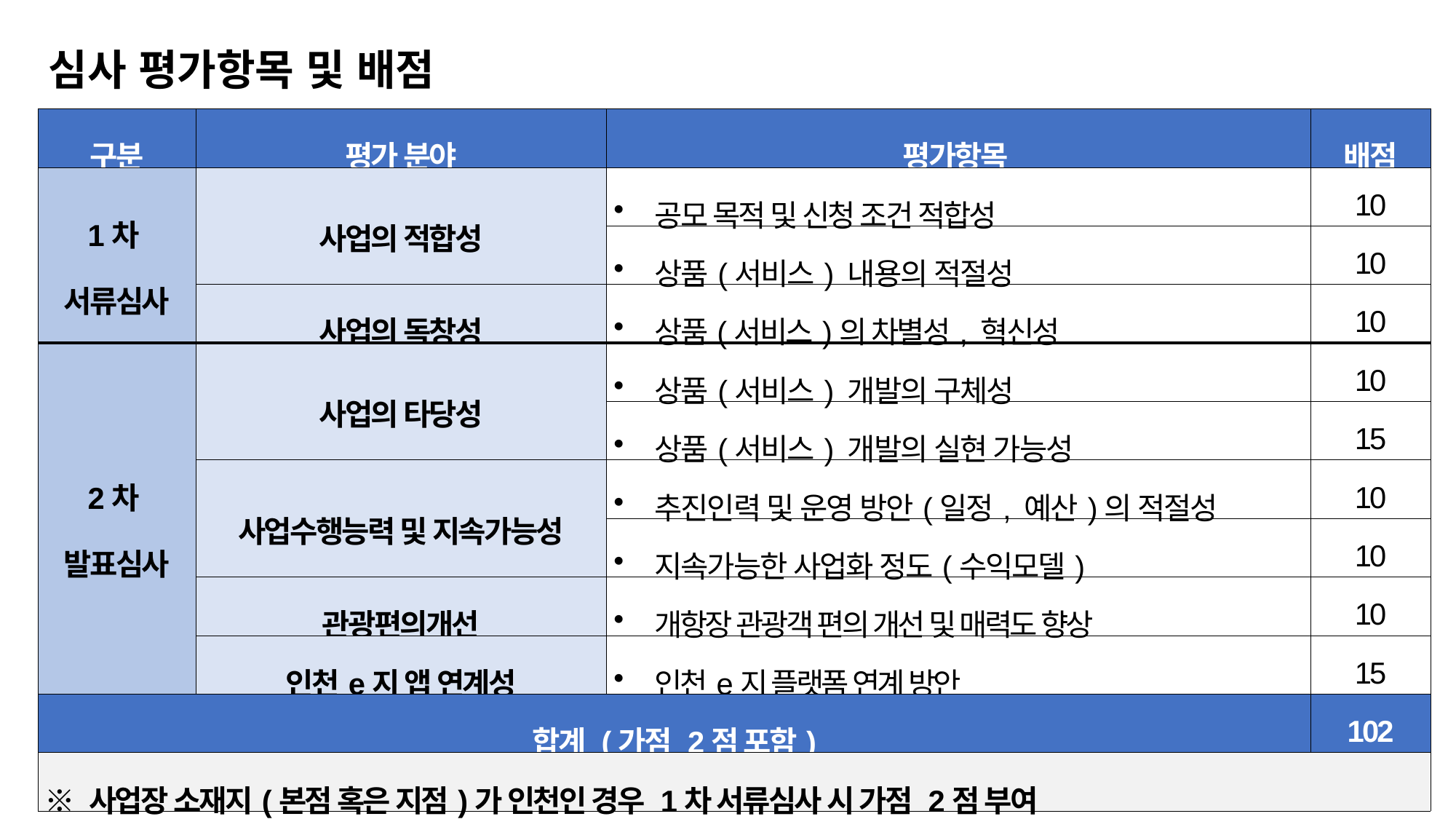

심사 평가항목 및 배점
| 구분 | 평가 분야 | 평가항목 | 배점 |
| --- | --- | --- | --- |
| 1차 서류심사 | 사업의 적합성 | 공모 목적 및 신청 조건 적합성 | 10 |
|  |  | 상품(서비스) 내용의 적절성 | 10 |
|  | 사업의 독창성 | 상품(서비스)의 차별성, 혁신성 | 10 |
| 2차 발표심사 | 사업의 타당성 | 상품(서비스) 개발의 구체성 | 10 |
|  |  | 상품(서비스) 개발의 실현 가능성 | 15 |
|  | 사업수행능력 및 지속가능성 | 추진인력 및 운영 방안(일정, 예산)의 적절성 | 10 |
|  |  | 지속가능한 사업화 정도(수익모델) | 10 |
|  | 관광편의개선 | 개항장 관광객 편의 개선 및 매력도 향상 | 10 |
|  | 인천e지 앱 연계성 | 인천e지 플랫폼 연계 방안 | 15 |
| 합계 (가점 2점 포함) |  |  | 102 |
| ※ 사업장 소재지(본점 혹은 지점)가 인천인 경우 1차 서류심사 시 가점 2점 부여 |  |  |  |